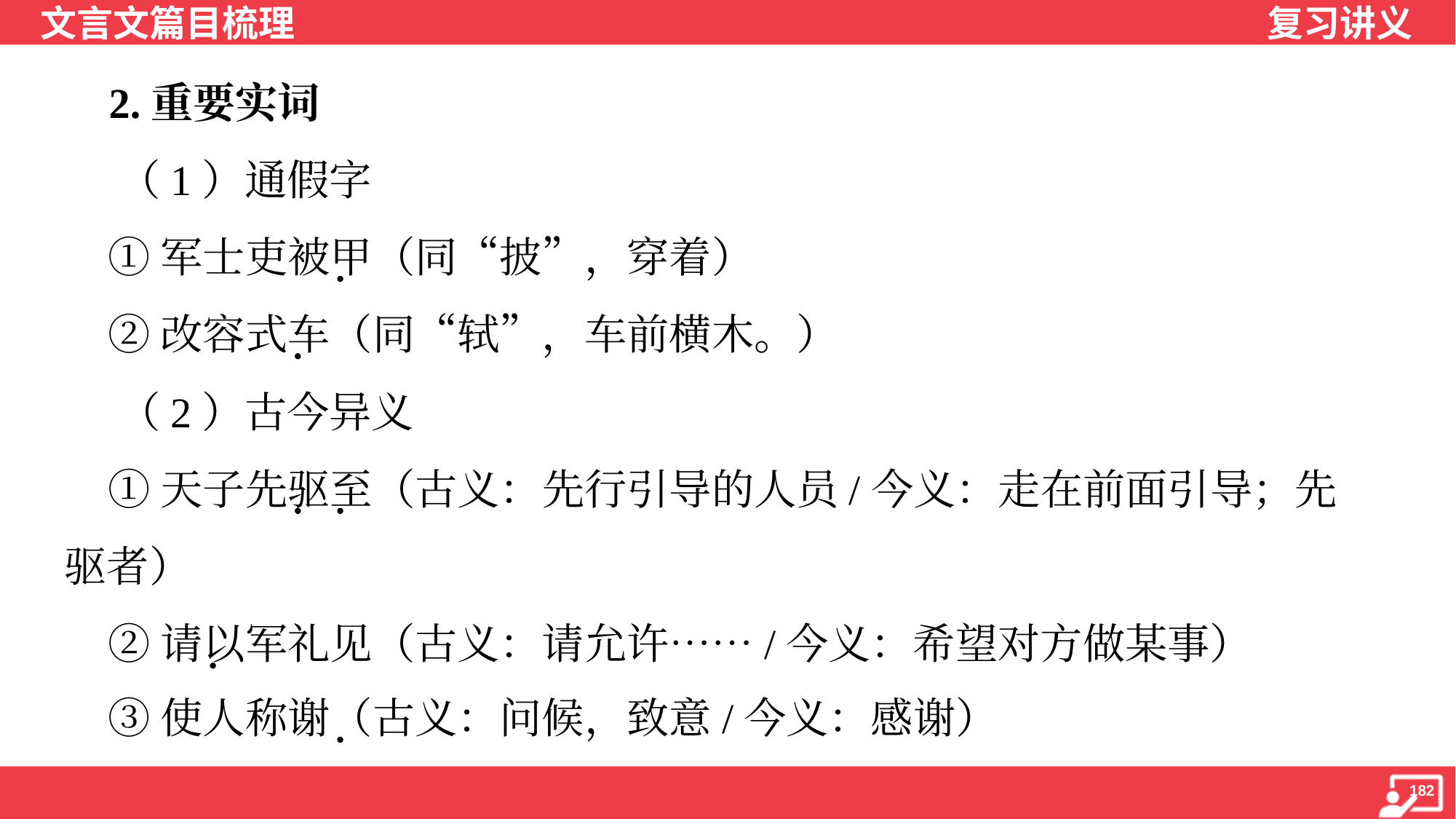

2.重要实词
    （1）通假字
    ①军士吏被甲（同“披”，穿着）
    ②改容式车（同“轼”，车前横木。）
    （2）古今异义
    ①天子先驱至（古义：先行引导的人员/今义：走在前面引导；先
驱者）
    ②请以军礼见（古义：请允许……/今义：希望对方做某事）
    ③使人称谢（古义：问候，致意/今义：感谢）